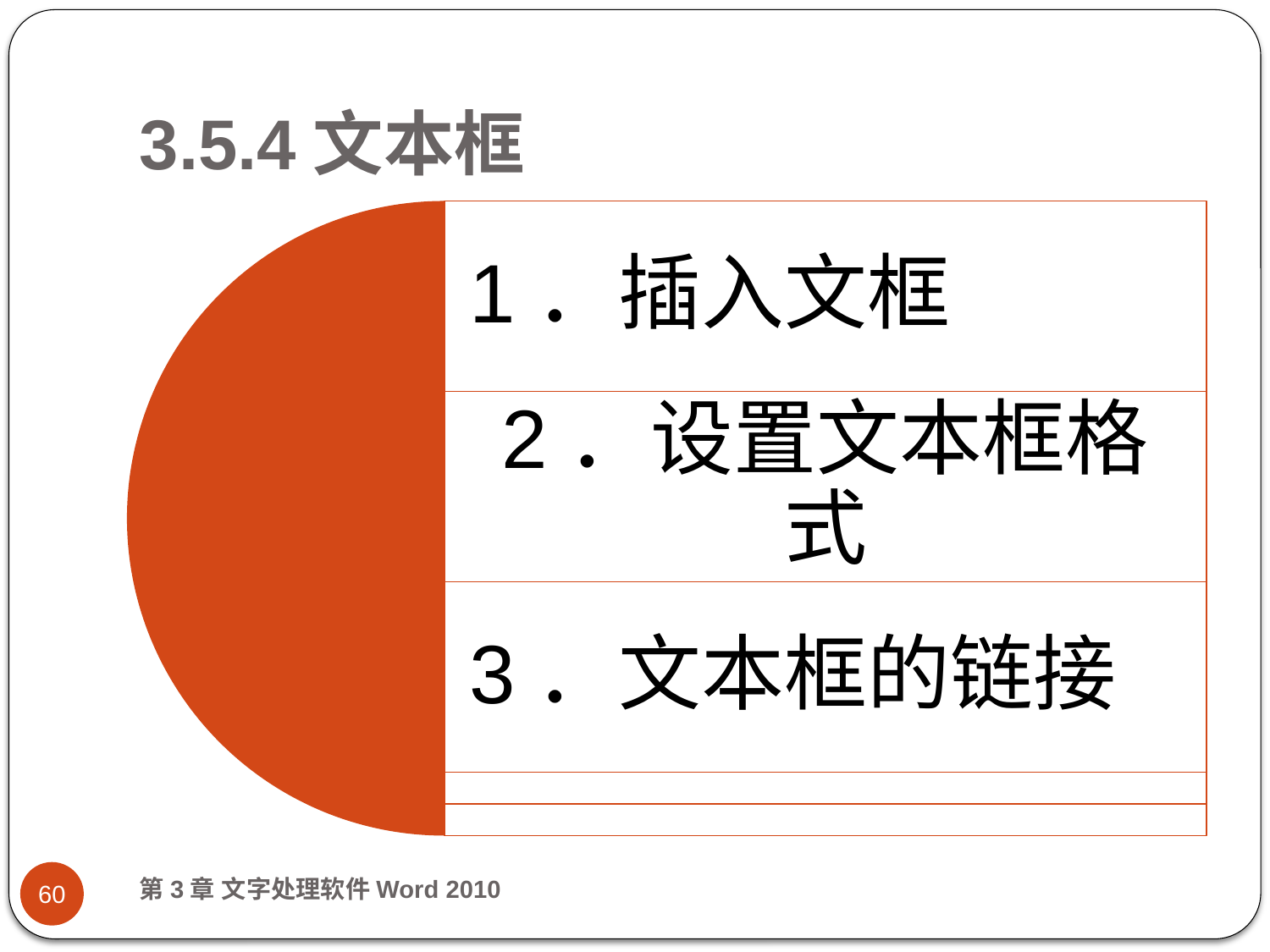

# 3.5.4文本框
1．插入文框
2．设置文本框格式
3．文本框的链接
第3章 文字处理软件Word 2010
60